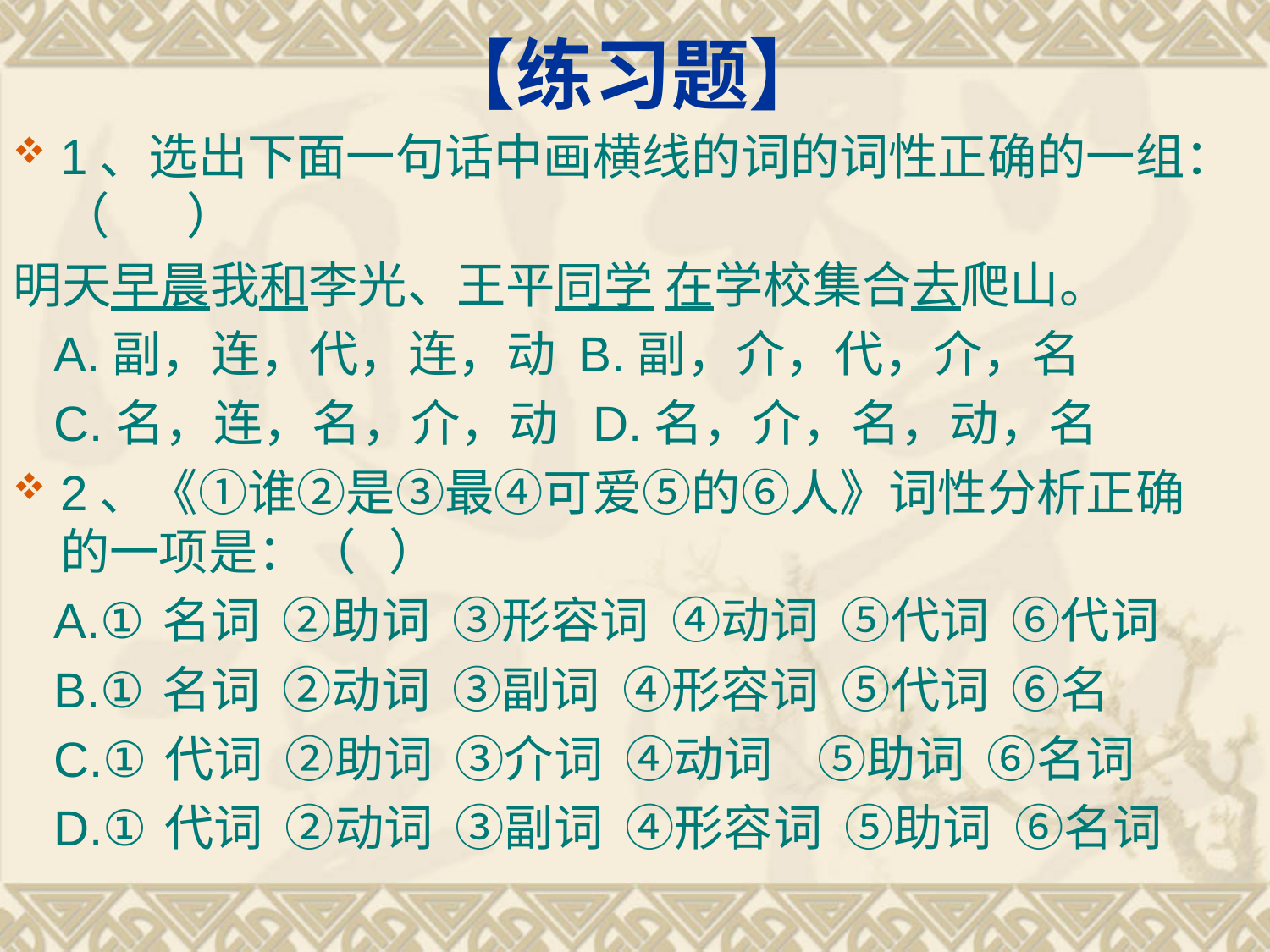

# 【练习题】
1、选出下面一句话中画横线的词的词性正确的一组：（       ）
明天早晨我和李光、王平同学 在学校集合去爬山。
   A.副，连，代，连，动 B.副，介，代，介，名
   C.名，连，名，介，动  D.名，介，名，动，名
2、《①谁②是③最④可爱⑤的⑥人》词性分析正确的一项是：（   ）
   A.①名词  ②助词  ③形容词  ④动词  ⑤代词  ⑥代词
   B.①名词  ②动词  ③副词  ④形容词  ⑤代词  ⑥名
   C.①代词  ②助词  ③介词  ④动词    ⑤助词  ⑥名词
   D.①代词  ②动词  ③副词  ④形容词  ⑤助词  ⑥名词